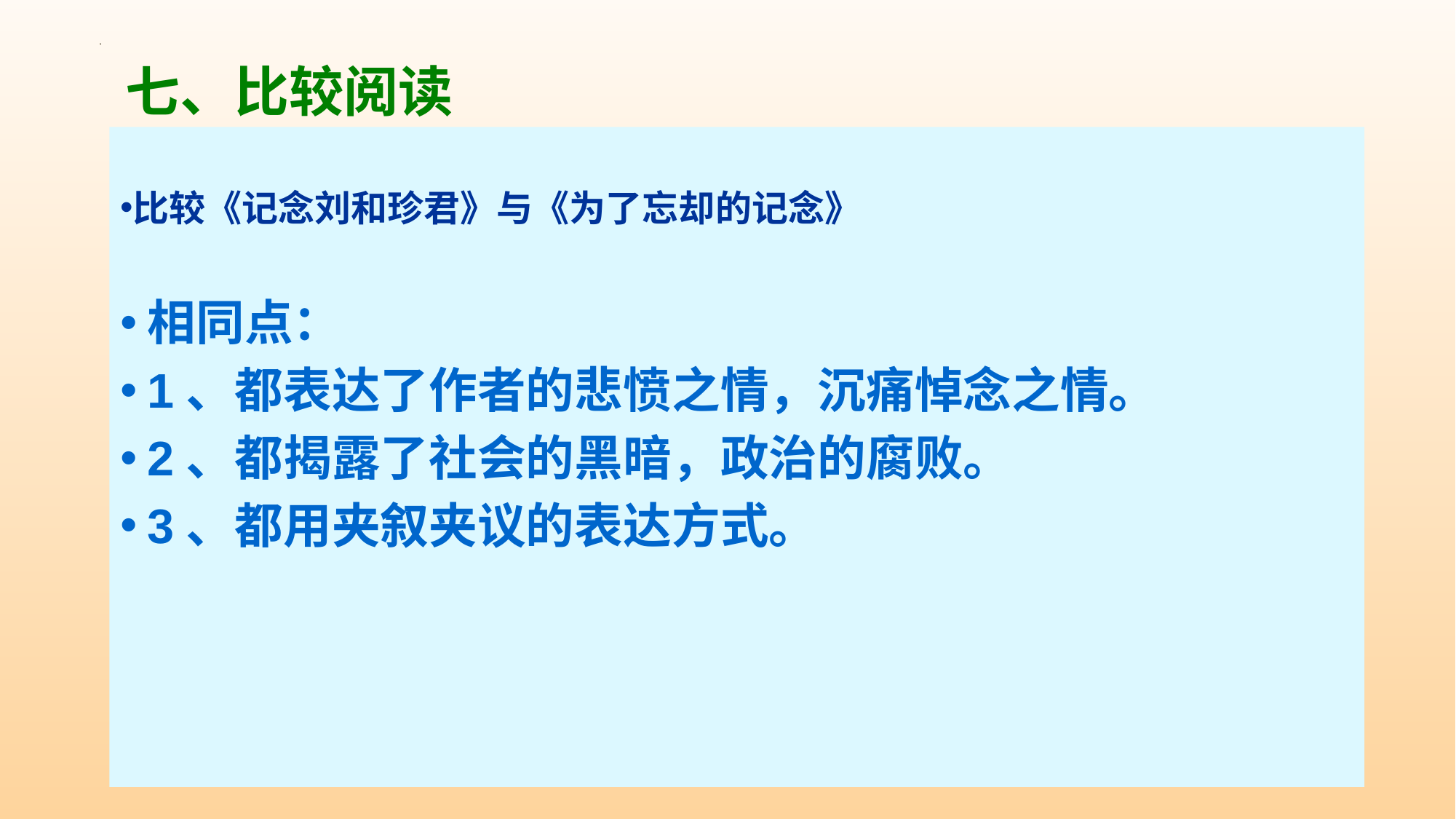

七、比较阅读

比较《记念刘和珍君》与《为了忘却的记念》

相同点：
1、都表达了作者的悲愤之情，沉痛悼念之情。
2、都揭露了社会的黑暗，政治的腐败。
3、都用夹叙夹议的表达方式。